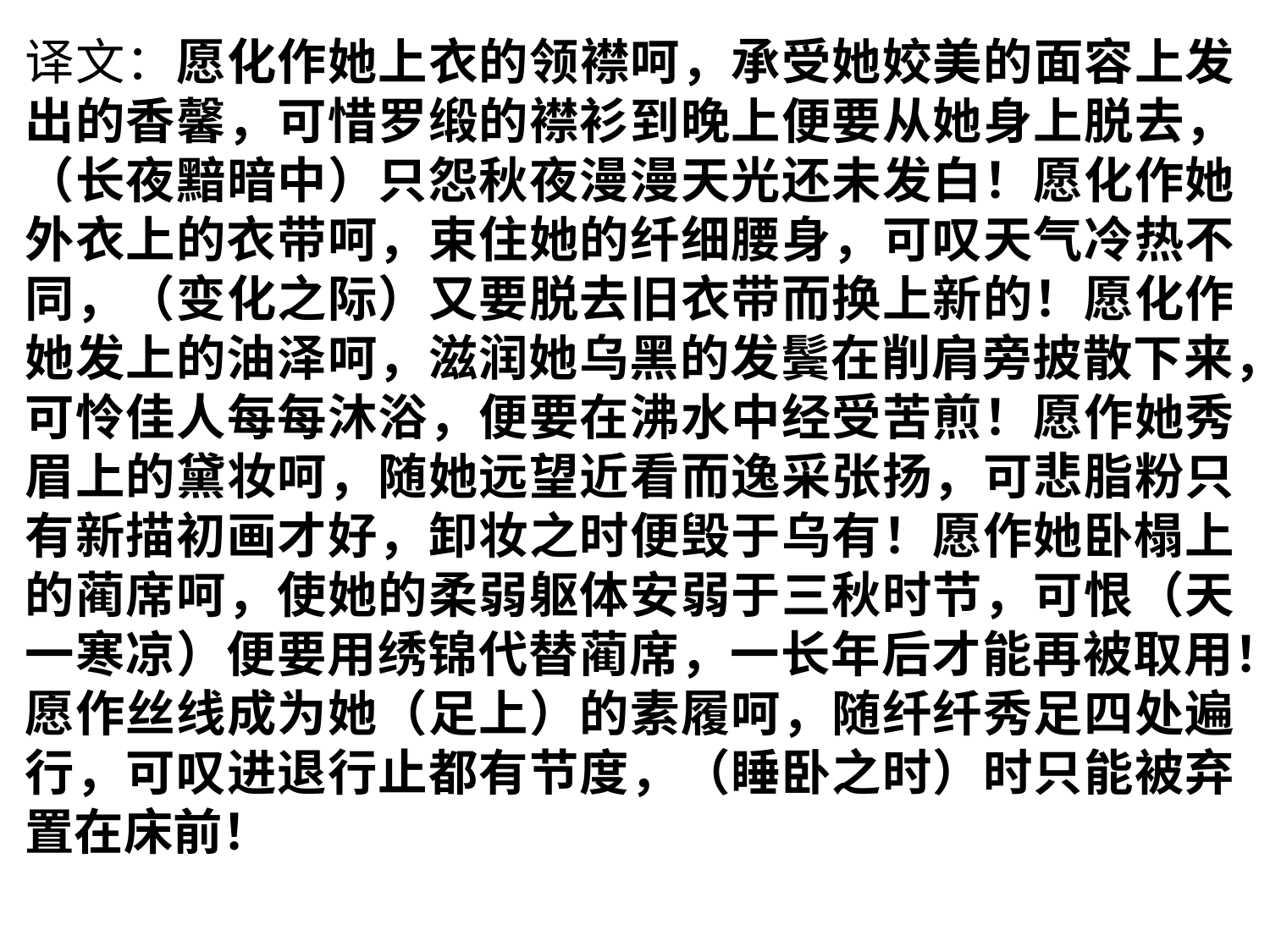

译文：愿化作她上衣的领襟呵，承受她姣美的面容上发出的香馨，可惜罗缎的襟衫到晚上便要从她身上脱去，（长夜黯暗中）只怨秋夜漫漫天光还未发白！愿化作她外衣上的衣带呵，束住她的纤细腰身，可叹天气冷热不同，（变化之际）又要脱去旧衣带而换上新的！愿化作她发上的油泽呵，滋润她乌黑的发鬓在削肩旁披散下来，可怜佳人每每沐浴，便要在沸水中经受苦煎！愿作她秀眉上的黛妆呵，随她远望近看而逸采张扬，可悲脂粉只有新描初画才好，卸妆之时便毁于乌有！愿作她卧榻上的蔺席呵，使她的柔弱躯体安弱于三秋时节，可恨（天一寒凉）便要用绣锦代替蔺席，一长年后才能再被取用！愿作丝线成为她（足上）的素履呵，随纤纤秀足四处遍行，可叹进退行止都有节度，（睡卧之时）时只能被弃置在床前！